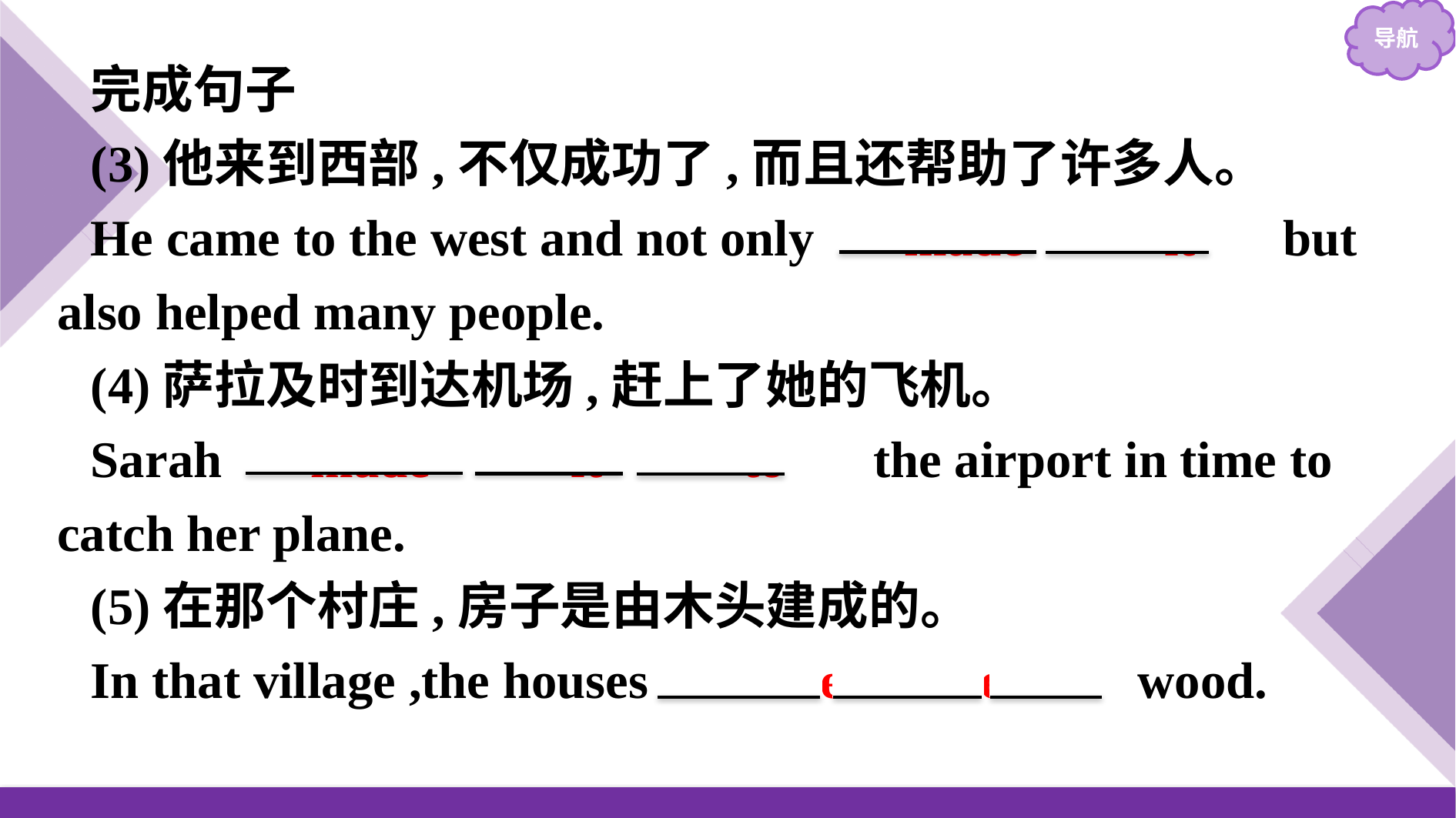

完成句子
(3)他来到西部,不仅成功了,而且还帮助了许多人。
He came to the west and not only 　made　 　it　 but also helped many people.
(4)萨拉及时到达机场,赶上了她的飞机。
Sarah 　made　 　it　 　to　 the airport in time to catch her plane.
(5)在那个村庄,房子是由木头建成的。
In that village ,the houses 　were   made   of    wood.